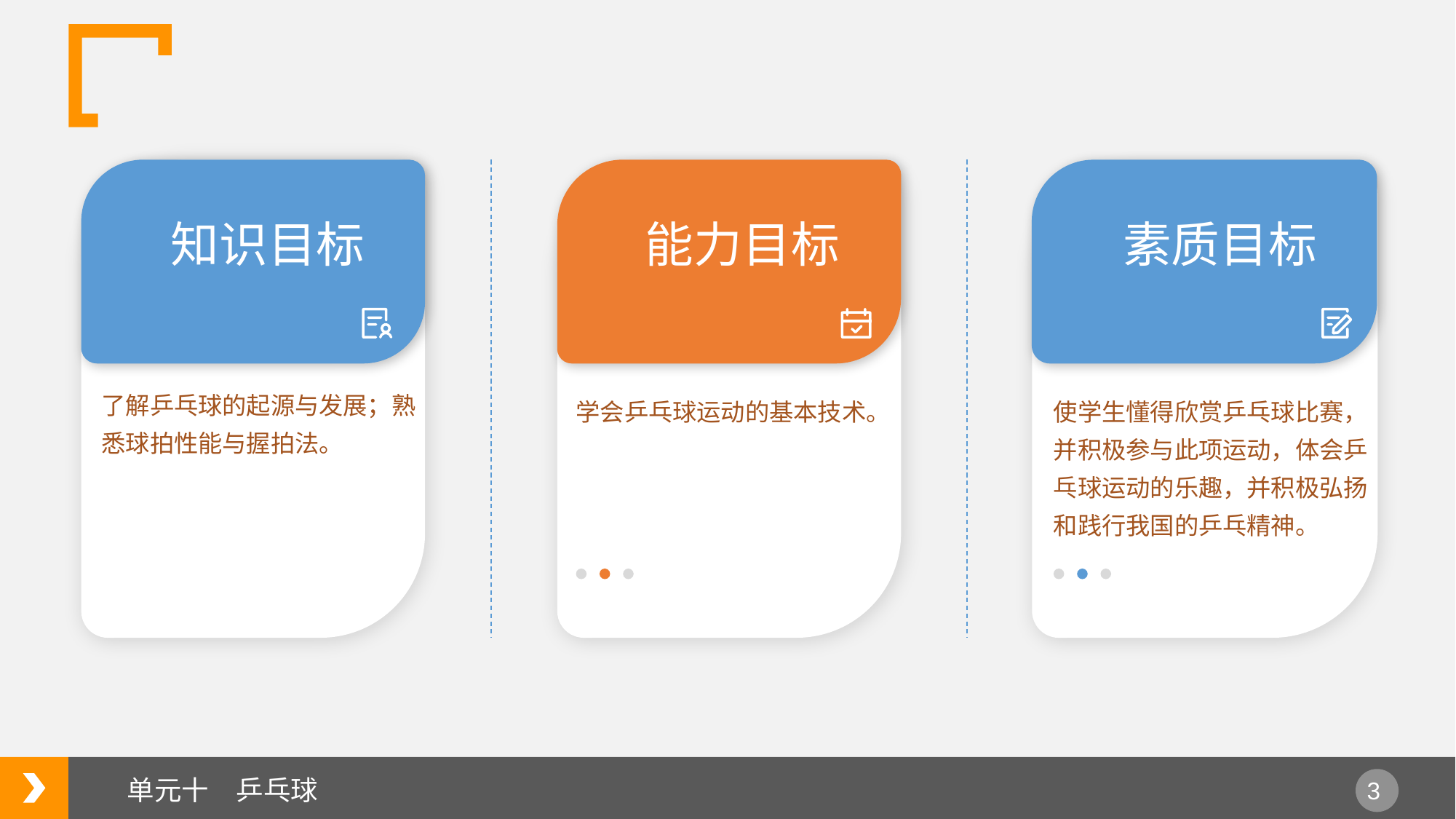

知识目标
能力目标
素质目标

了解乒乓球的起源与发展；熟悉球拍性能与握拍法。
学会乒乓球运动的基本技术。
使学生懂得欣赏乒乓球比赛，并积极参与此项运动，体会乒乓球运动的乐趣，并积极弘扬和践行我国的乒乓精神。

单元十　乒乓球